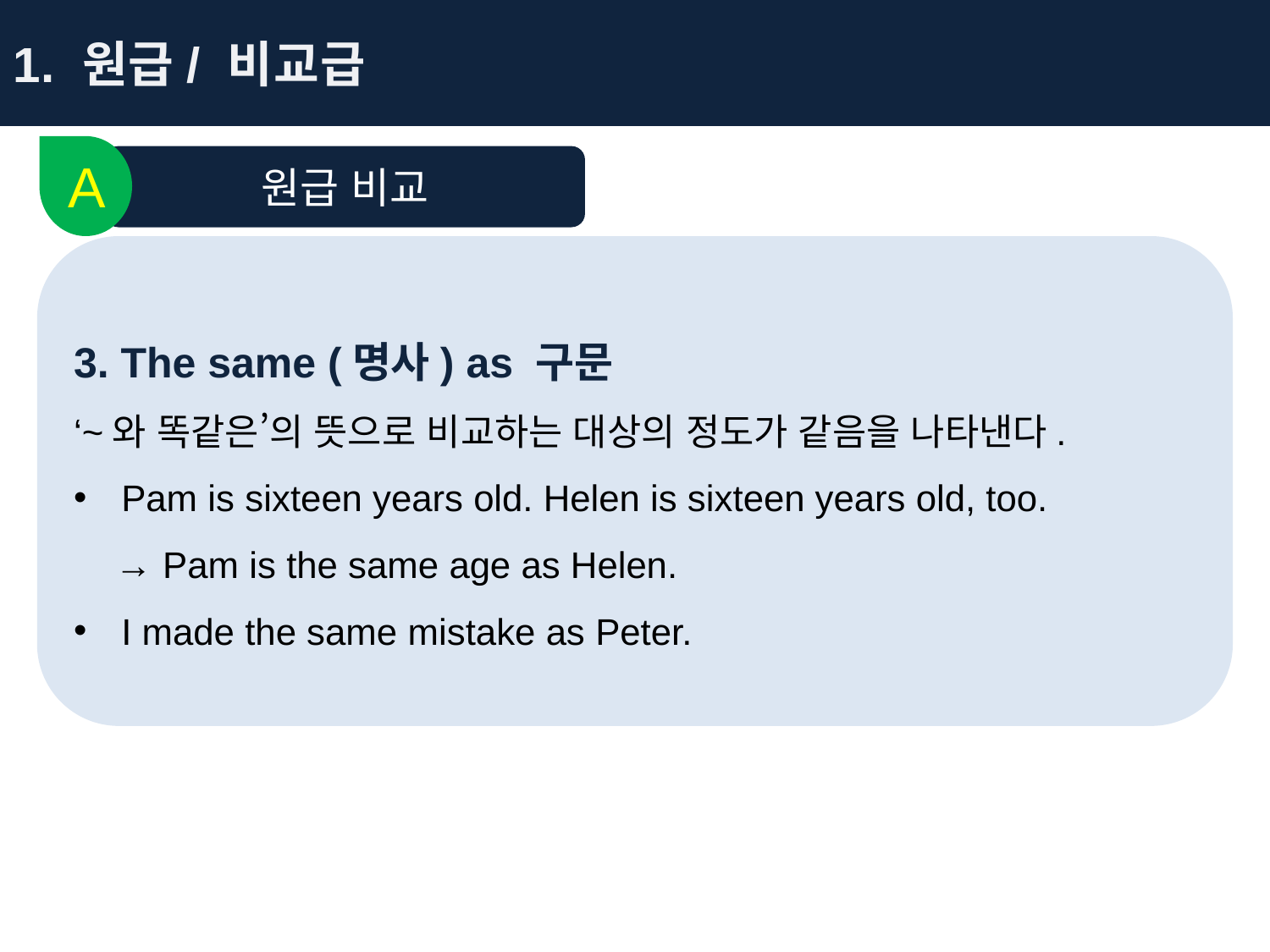

1. 원급/ 비교급

A
원급 비교
3. The same (명사) as 구문
‘~와 똑같은’의 뜻으로 비교하는 대상의 정도가 같음을 나타낸다.
Pam is sixteen years old. Helen is sixteen years old, too.
    → Pam is the same age as Helen.
I made the same mistake as Peter.